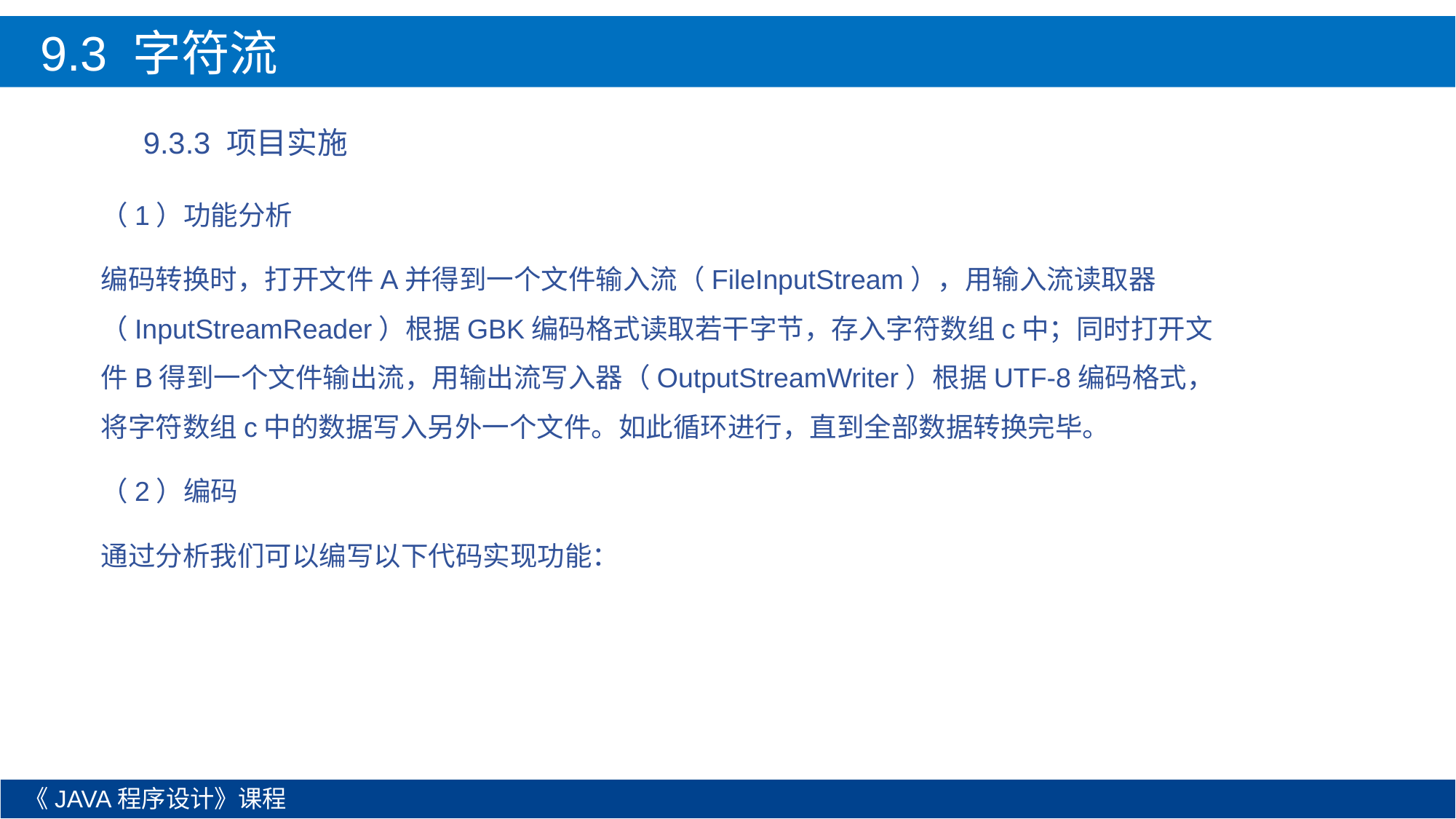

9.3 字符流
9.3.3 项目实施
（1）功能分析
编码转换时，打开文件A并得到一个文件输入流（FileInputStream），用输入流读取器（InputStreamReader）根据GBK编码格式读取若干字节，存入字符数组c中；同时打开文件B得到一个文件输出流，用输出流写入器（OutputStreamWriter）根据UTF-8编码格式，将字符数组c中的数据写入另外一个文件。如此循环进行，直到全部数据转换完毕。
（2）编码
通过分析我们可以编写以下代码实现功能：
《JAVA程序设计》课程